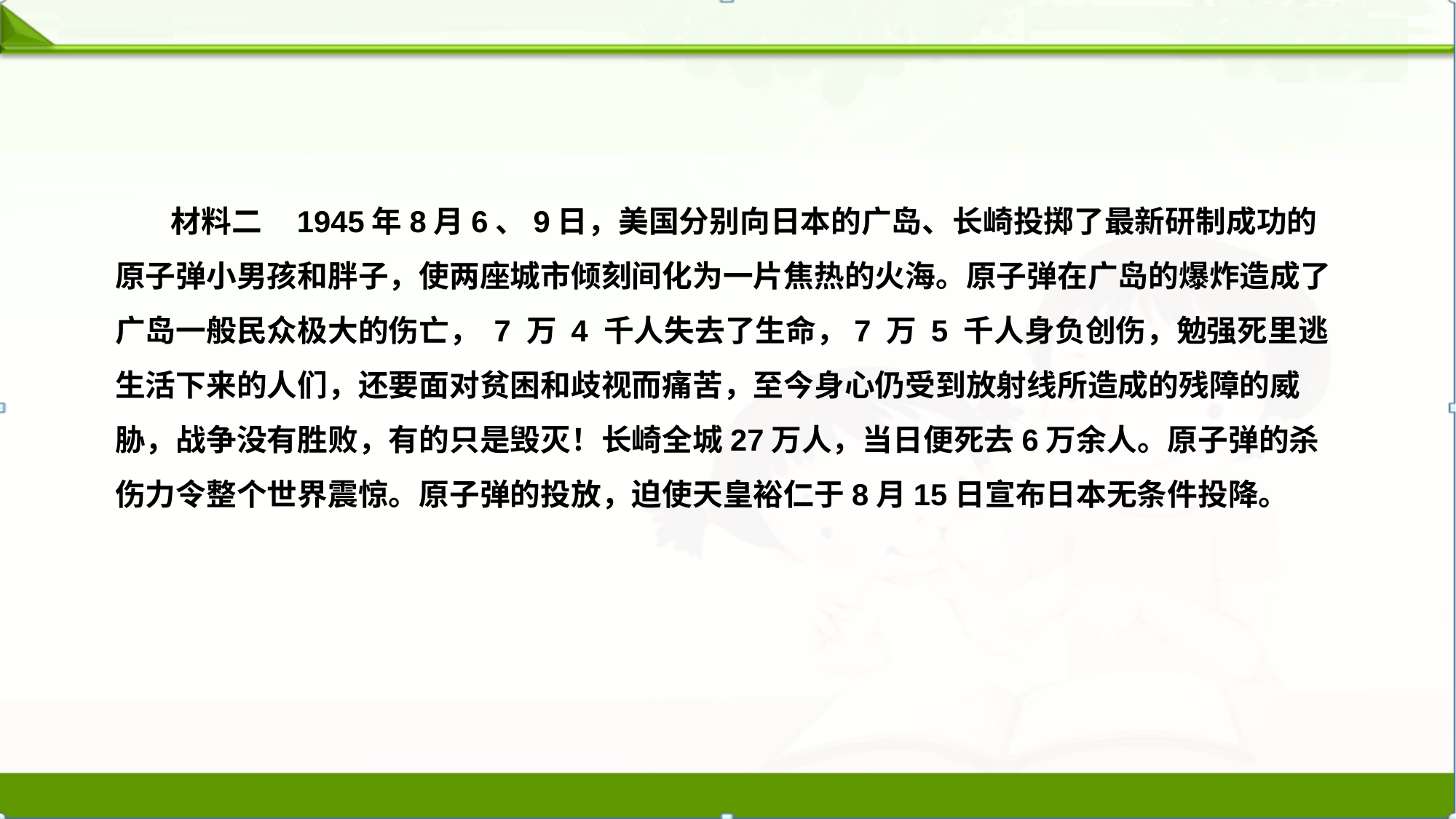

材料二    1945年8月6、9日，美国分别向日本的广岛、长崎投掷了最新研制成功的原子弹小男孩和胖子，使两座城市倾刻间化为一片焦热的火海。原子弹在广岛的爆炸造成了广岛一般民众极大的伤亡， 7 万 4 千人失去了生命，7 万 5 千人身负创伤，勉强死里逃生活下来的人们，还要面对贫困和歧视而痛苦，至今身心仍受到放射线所造成的残障的威胁，战争没有胜败，有的只是毁灭！长崎全城27万人，当日便死去6万余人。原子弹的杀伤力令整个世界震惊。原子弹的投放，迫使天皇裕仁于8月15日宣布日本无条件投降。